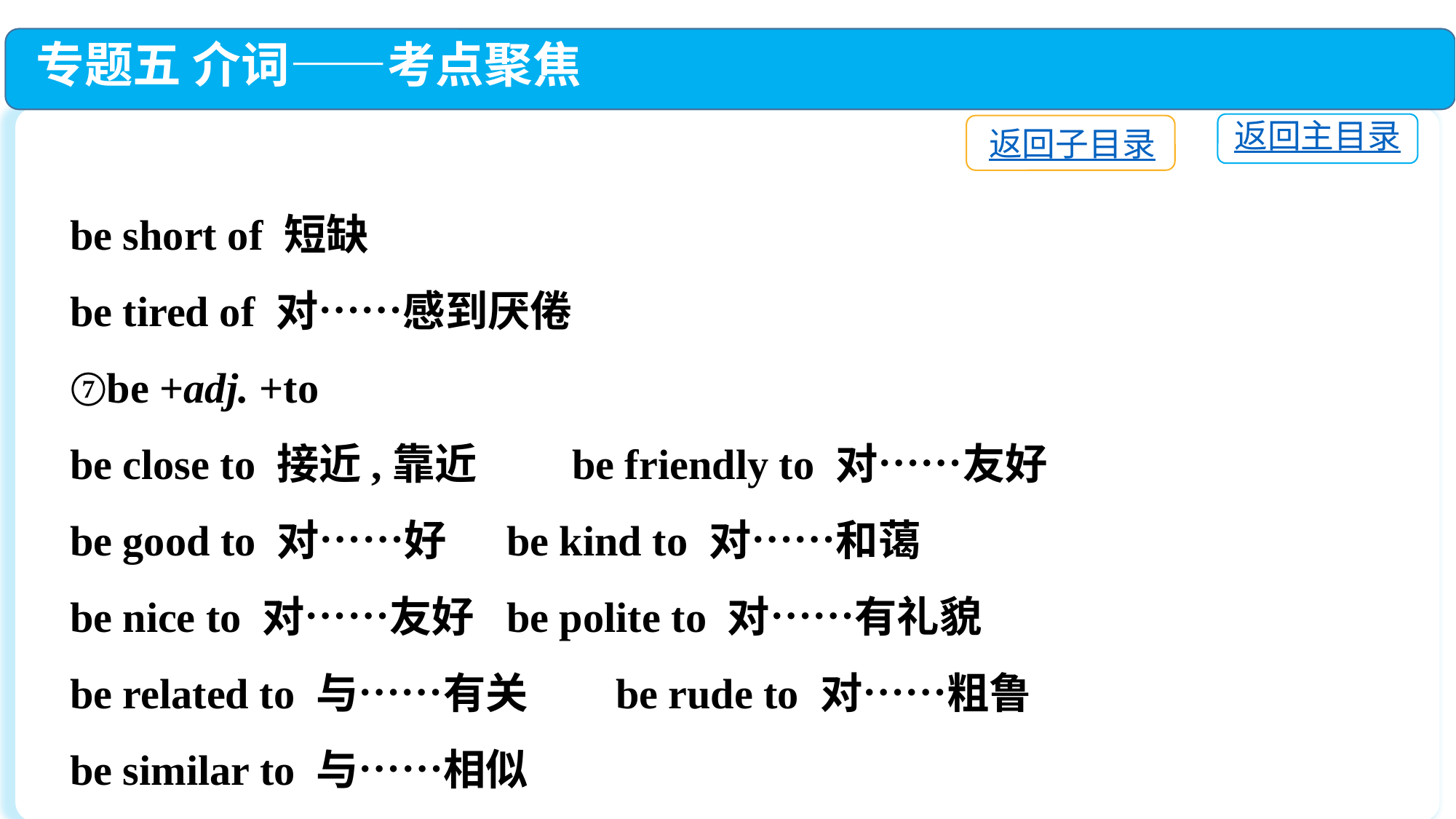

专题五 介词——考点聚焦

返回主目录

返回子目录
be short of 短缺
be tired of 对……感到厌倦
⑦be +adj. +to
be close to 接近,靠近　　be friendly to 对……友好
be good to 对……好	be kind to 对……和蔼
be nice to 对……友好	be polite to 对……有礼貌
be related to 与……有关	be rude to 对……粗鲁
be similar to 与……相似